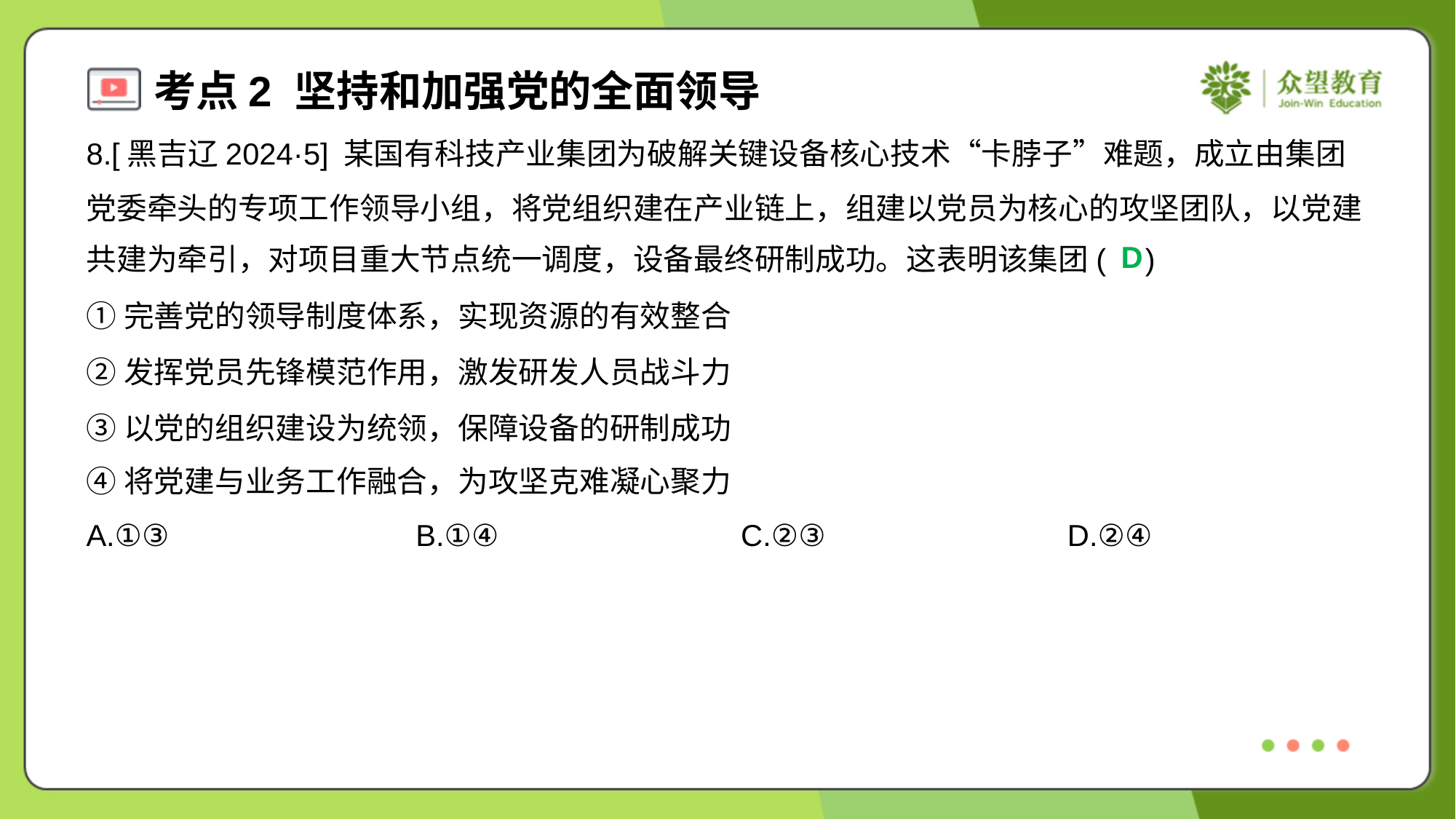

8.[黑吉辽2024·5] 某国有科技产业集团为破解关键设备核心技术“卡脖子”难题，成立由集团
党委牵头的专项工作领导小组，将党组织建在产业链上，组建以党员为核心的攻坚团队，以党建
共建为牵引，对项目重大节点统一调度，设备最终研制成功。这表明该集团(     )
D
①完善党的领导制度体系，实现资源的有效整合
②发挥党员先锋模范作用，激发研发人员战斗力
③以党的组织建设为统领，保障设备的研制成功
④将党建与业务工作融合，为攻坚克难凝心聚力
A.①③	B.①④	C.②③	D.②④